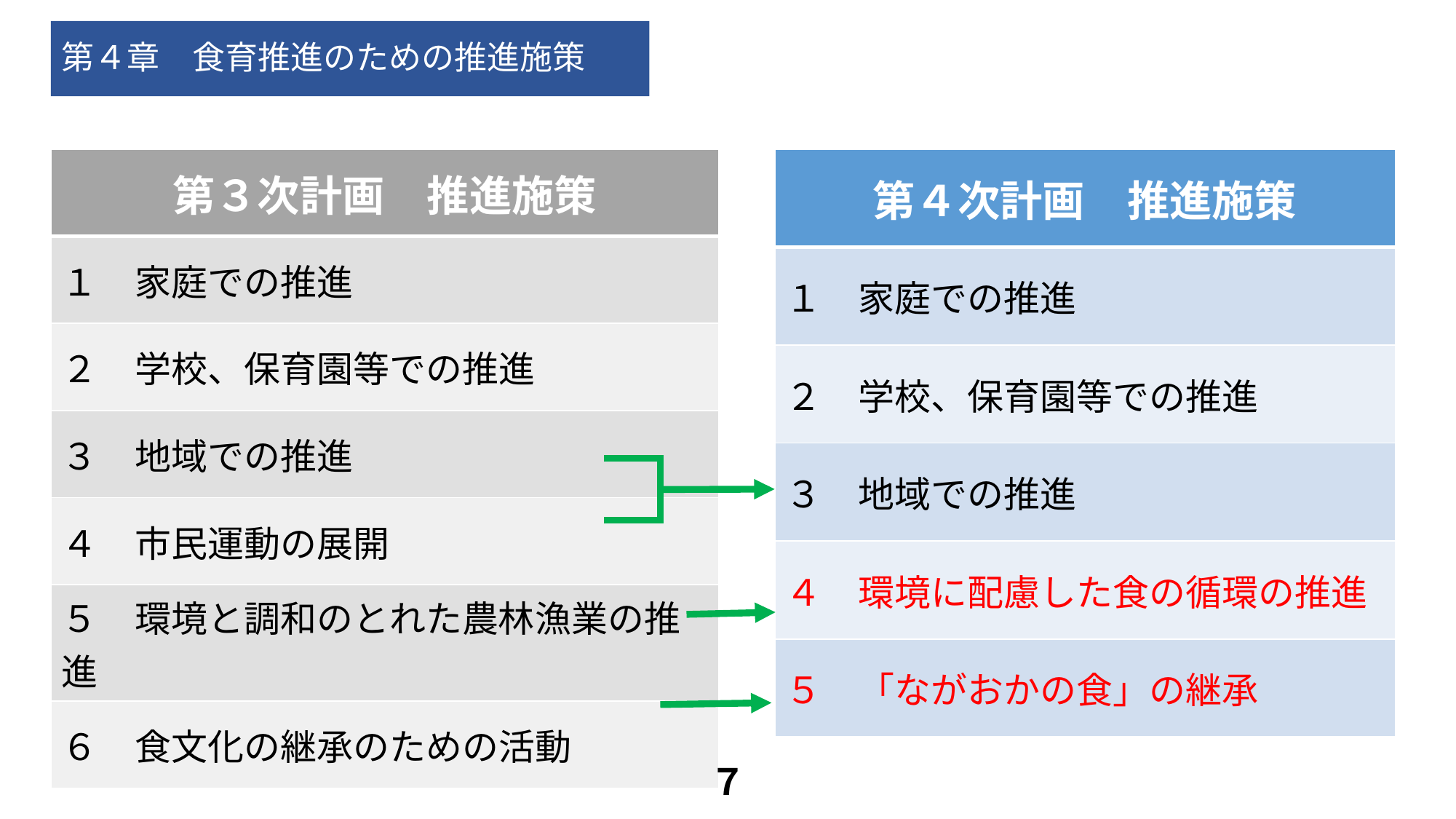

# 第４章　食育推進のための推進施策
| 第４次計画　推進施策 |
| --- |
| １　家庭での推進 |
| ２　学校、保育園等での推進 |
| ３　地域での推進 |
| ４　環境に配慮した食の循環の推進 |
| ５　「ながおかの食」の継承 |
| 第３次計画　推進施策 |
| --- |
| １　家庭での推進 |
| ２　学校、保育園等での推進 |
| ３　地域での推進 |
| ４　市民運動の展開 |
| ５　環境と調和のとれた農林漁業の推進 |
| ６　食文化の継承のための活動 |
７